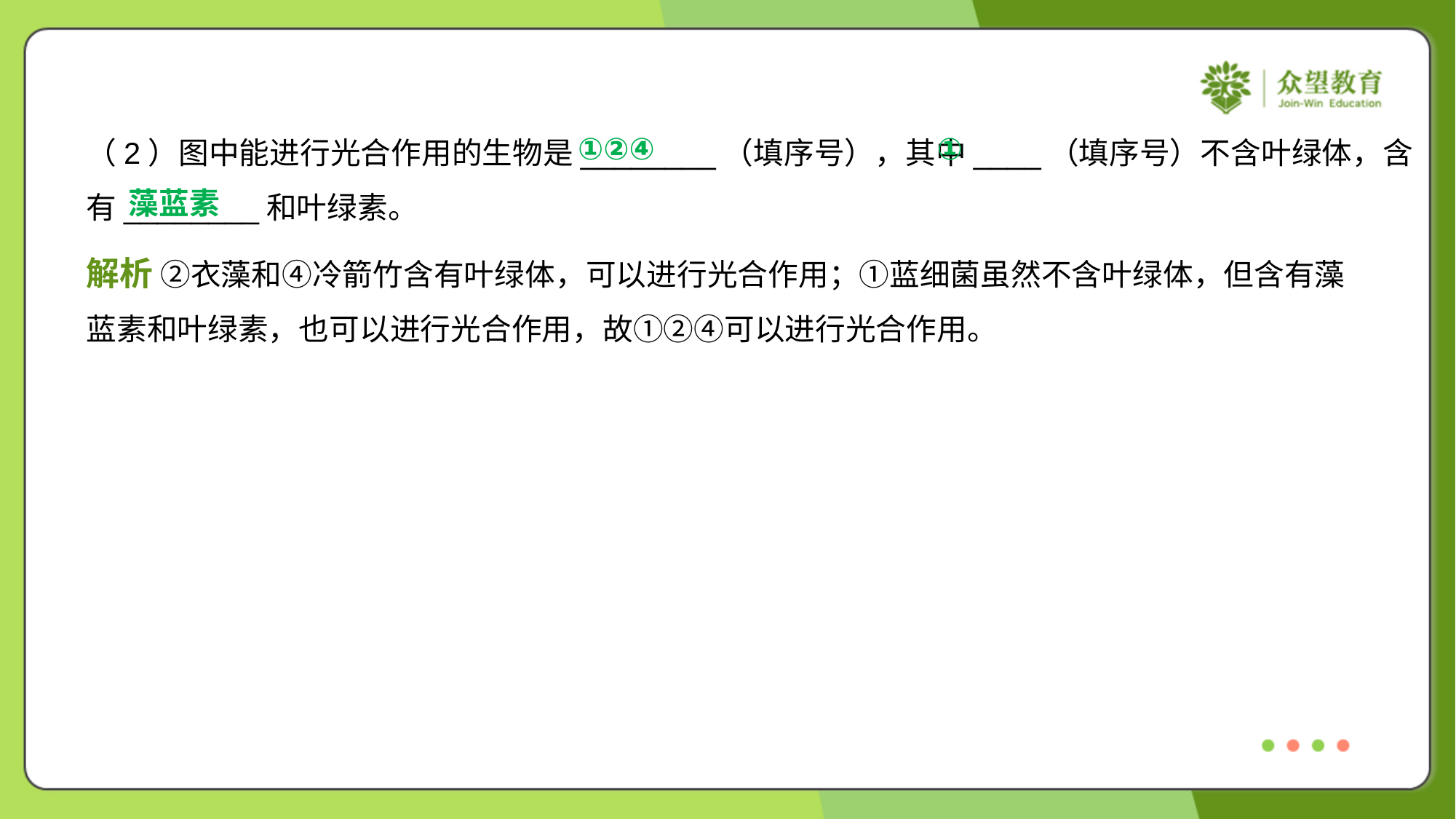

①②④
①
（2）图中能进行光合作用的生物是________（填序号），其中____（填序号）不含叶绿体，含
有________和叶绿素。
藻蓝素
解析 ②衣藻和④冷箭竹含有叶绿体，可以进行光合作用；①蓝细菌虽然不含叶绿体，但含有藻
蓝素和叶绿素，也可以进行光合作用，故①②④可以进行光合作用。